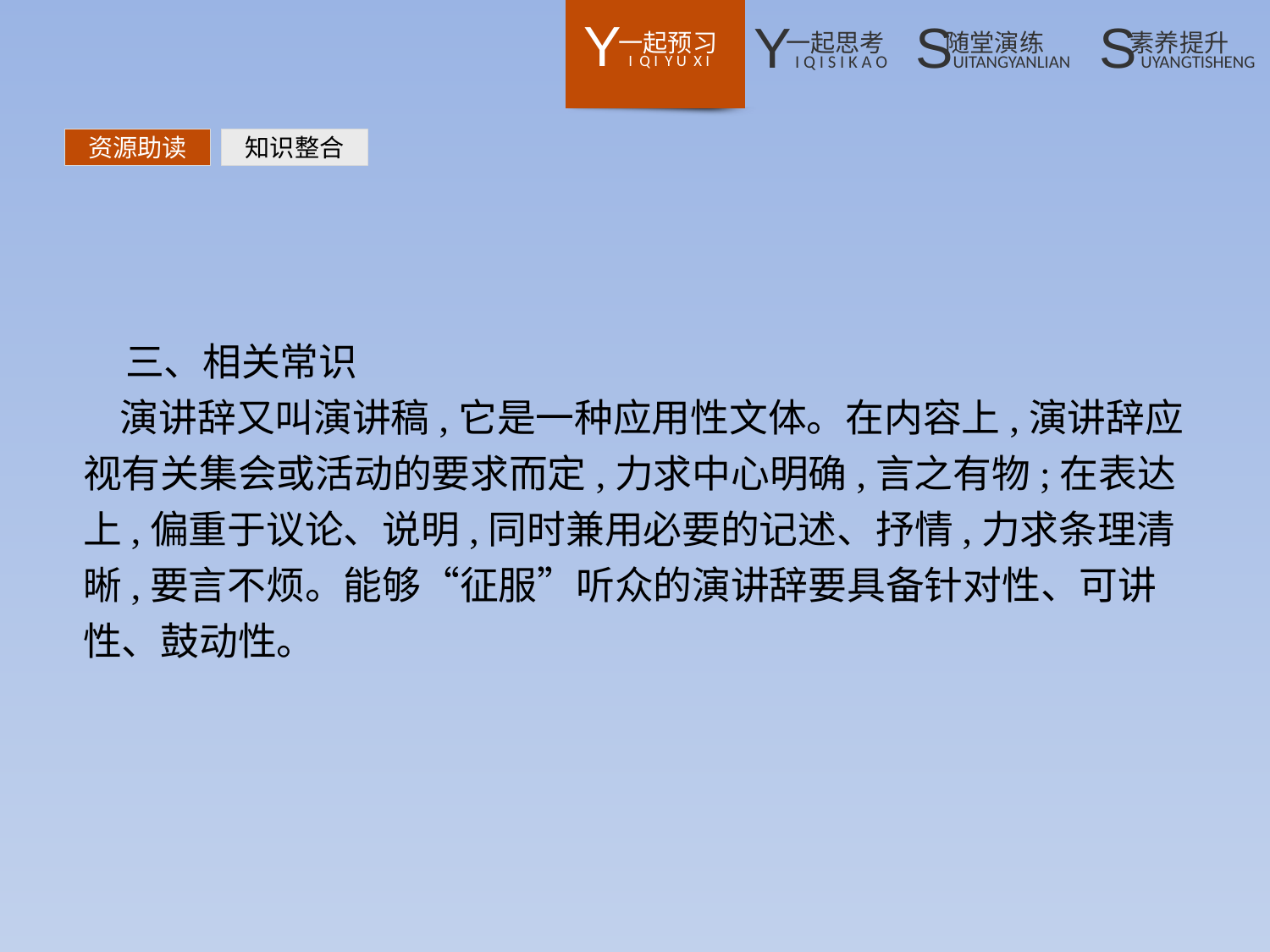

资源助读
知识整合
三、相关常识
演讲辞又叫演讲稿,它是一种应用性文体。在内容上,演讲辞应视有关集会或活动的要求而定,力求中心明确,言之有物;在表达上,偏重于议论、说明,同时兼用必要的记述、抒情,力求条理清晰,要言不烦。能够“征服”听众的演讲辞要具备针对性、可讲性、鼓动性。